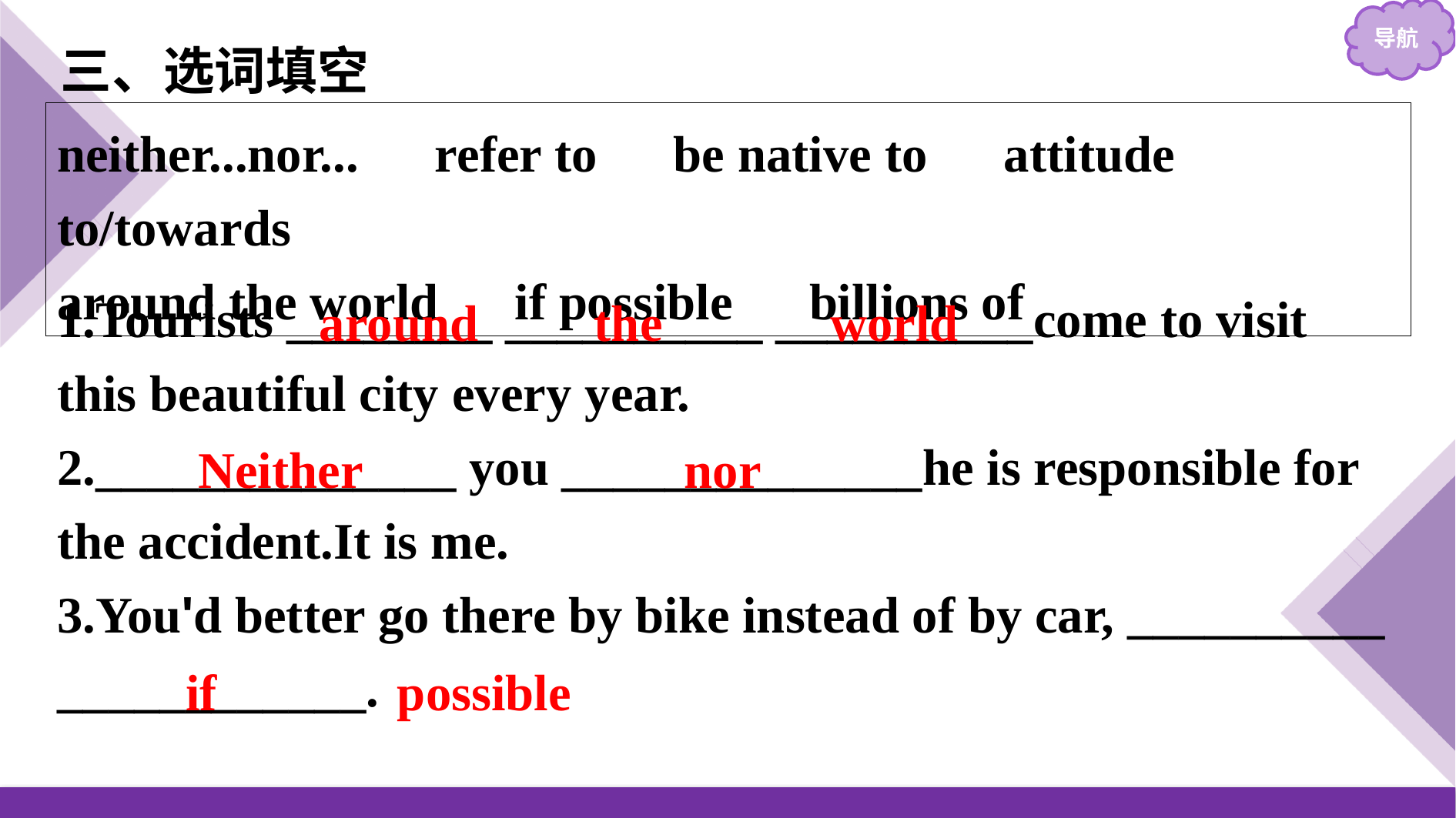

三、选词填空
neither...nor...　refer to　be native to　attitude to/towards
around the world　if possible　billions of
1.Tourists ________ __________ __________come to visit this beautiful city every year.
2.______________ you ______________he is responsible for the accident.It is me.
3.You'd better go there by bike instead of by car, __________ ____________.
around         the             world
Neither                         nor
if              possible